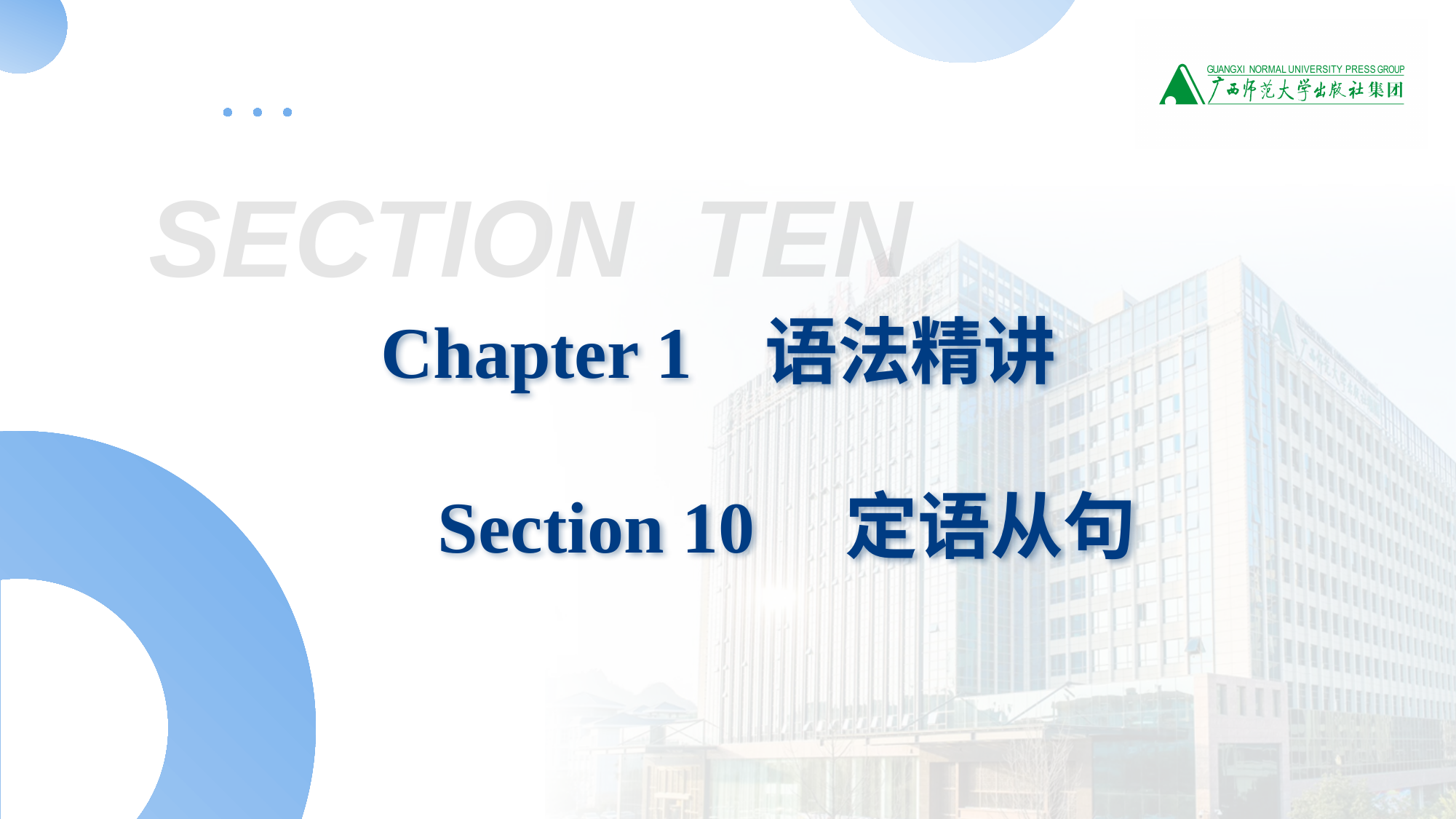

SECTION  TEN
Chapter 1   语法精讲

   Section 10    定语从句